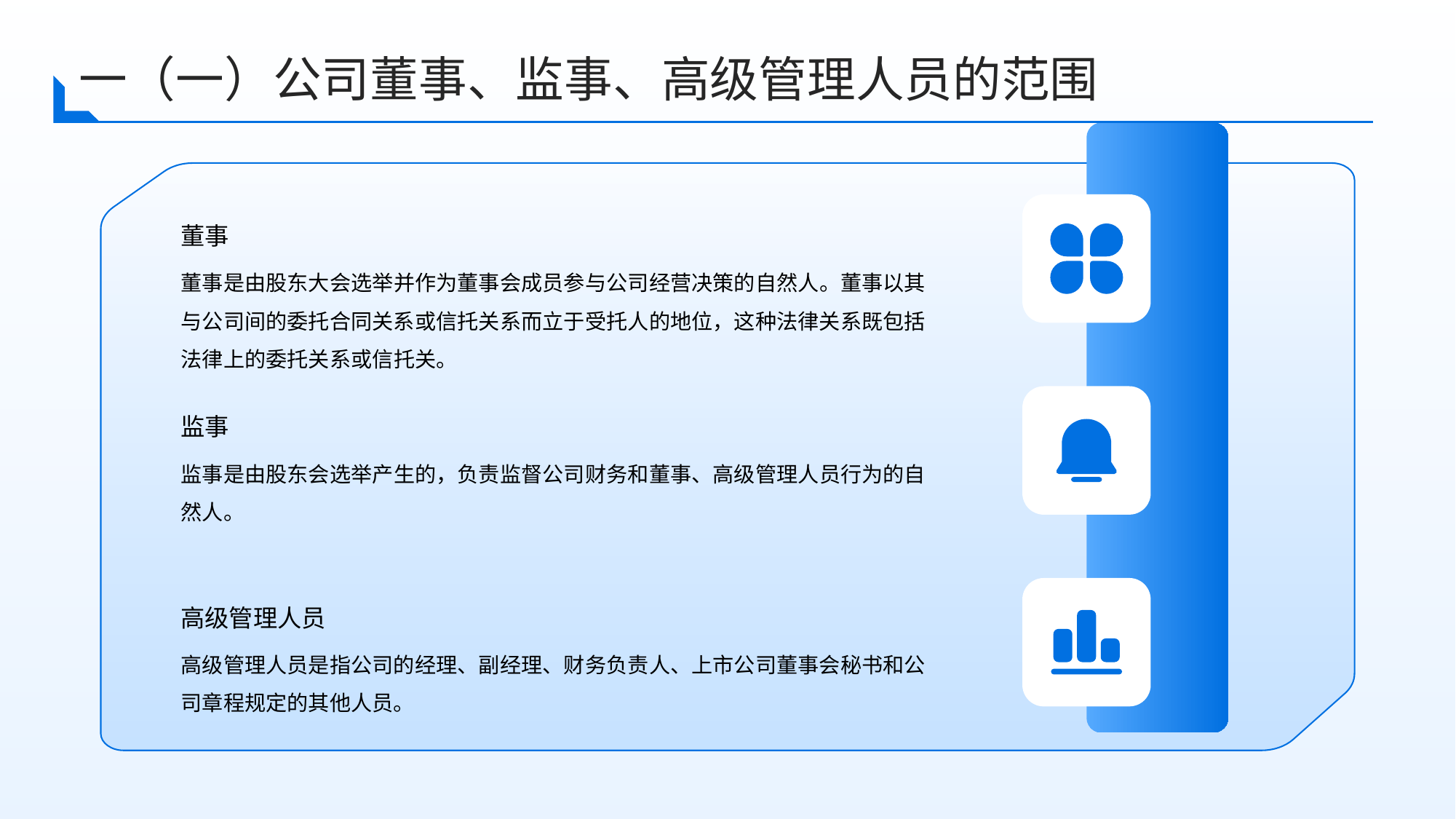

一（一）公司董事、监事、高级管理人员的范围

董事

董事是由股东大会选举并作为董事会成员参与公司经营决策的自然人。董事以其与公司间的委托合同关系或信托关系而立于受托人的地位，这种法律关系既包括法律上的委托关系或信托关。
监事

监事是由股东会选举产生的，负责监督公司财务和董事、高级管理人员行为的自然人。
高级管理人员

高级管理人员是指公司的经理、副经理、财务负责人、上市公司董事会秘书和公司章程规定的其他人员。